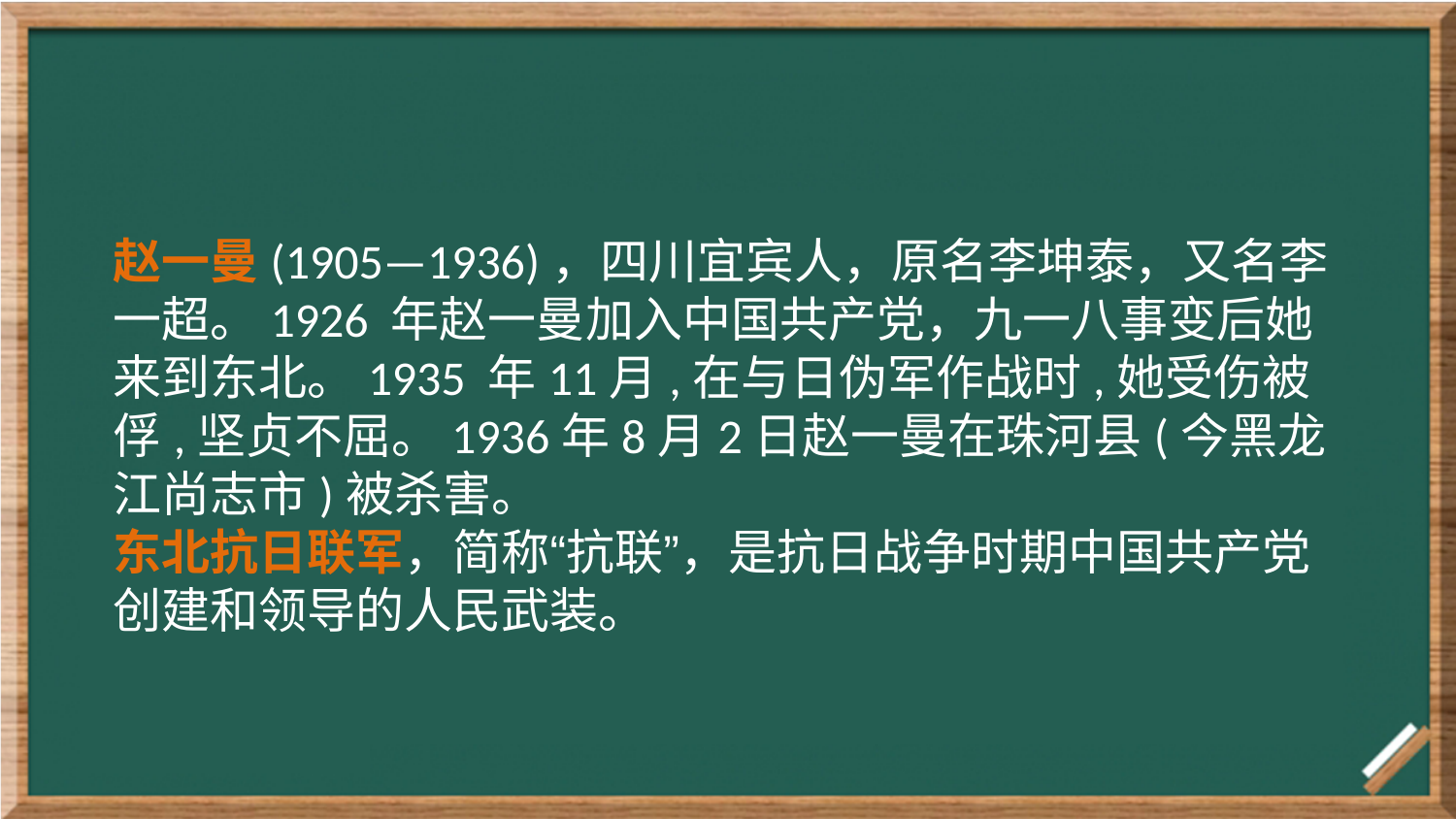

赵一曼(1905—1936)，四川宜宾人，原名李坤泰，又名李一超。1926 年赵一曼加入中国共产党，九一八事变后她来到东北。1935 年11月,在与日伪军作战时,她受伤被俘,坚贞不屈。1936年8月2日赵一曼在珠河县(今黑龙江尚志市)被杀害。
东北抗日联军，简称“抗联”，是抗日战争时期中国共产党创建和领导的人民武装。